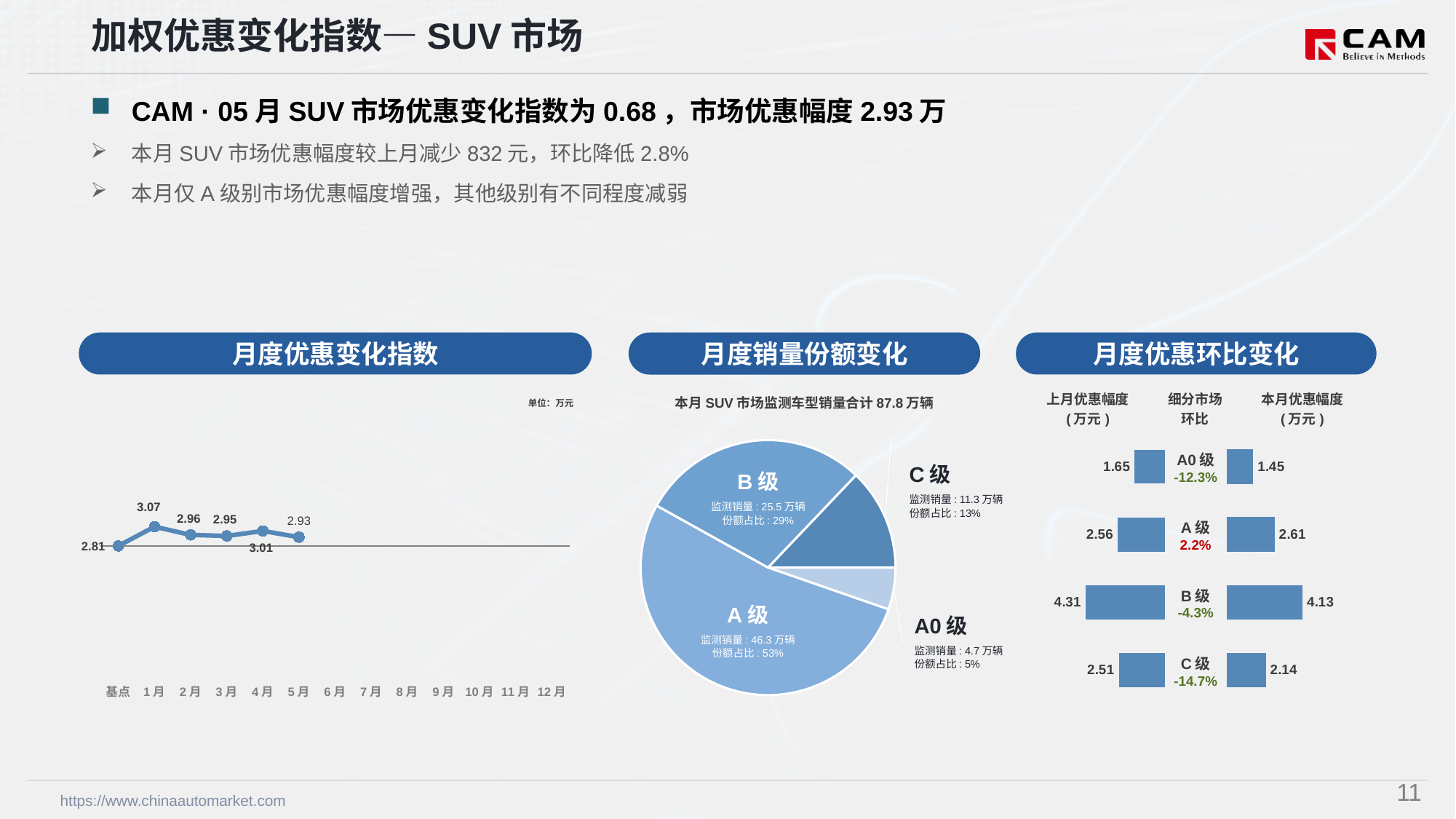

加权优惠变化指数—SUV市场
CAM · 05月SUV市场优惠变化指数为0.68，市场优惠幅度2.93万
本月SUV市场优惠幅度较上月减少832元，环比降低2.8%
本月仅A级别市场优惠幅度增强，其他级别有不同程度减弱
月度优惠变化指数

月度优惠环比变化

月度销量份额变化

本月SUV市场监测车型销量合计87.8万辆

### Chart

| Category | 细分市场 |
|---|---|
| A0级 | 46659.0 |
| A级 | 463319.0 |
| B级 | 255019.0 |
| C级 | 113121.0 |
C级
监测销量: 11.3万辆
份额占比: 13%
B级
监测销量: 26.0万辆
份额占比: 34%
B级
监测销量: 25.5万辆
份额占比: 29%
A级
监测销量: 38.8万辆
份额占比: 50%
A级
监测销量: 46.3万辆
份额占比: 53%
A0级
监测销量: 4.7万辆
份额占比: 5%

### Chart

| Category | Y2024 |
|---|---|
| 基点 | 0.0 |
| 1月 | 1.5 |
| 2月 | 0.86 |
| 3月 | 0.78 |
| 4月 | 1.17 |
| 5月 | 0.68 |
| 6月 | None |
| 7月 | None |
| 8月 | None |
| 9月 | None |
| 10月 | None |
| 11月 | None |
| 12月 | None |
| 上月优惠幅度 (万元) | 细分市场 环比 | 本月优惠幅度 (万元) |
| --- | --- | --- |
单位：万元
| A0级 -12.3% |
| --- |
| A级 2.2% |
| B级 -4.3% |
| C级 -14.7% |

### Chart

| Category | 优惠幅度 |
|---|---|
| A0 | 1.65 |
| A | 2.56 |
| B | 4.31 |
| C | 2.51 |

### Chart

| Category | 优惠幅度 |
|---|---|
| A0 | 1.45 |
| A | 2.61 |
| B | 4.13 |
| C | 2.14 |
11